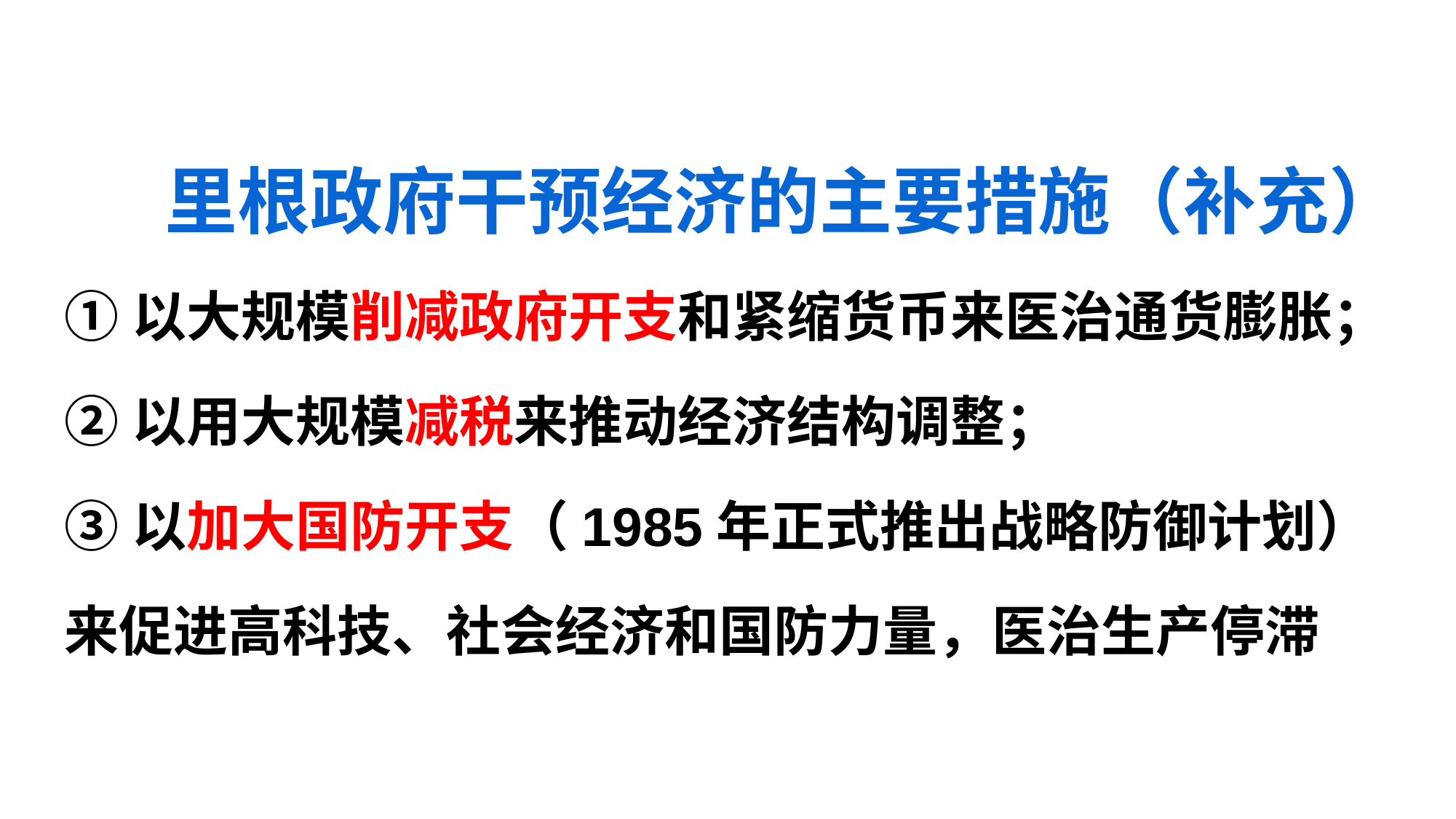

里根政府干预经济的主要措施（补充）
①以大规模削减政府开支和紧缩货币来医治通货膨胀；
②以用大规模减税来推动经济结构调整；
③以加大国防开支（1985年正式推出战略防御计划）来促进高科技、社会经济和国防力量，医治生产停滞